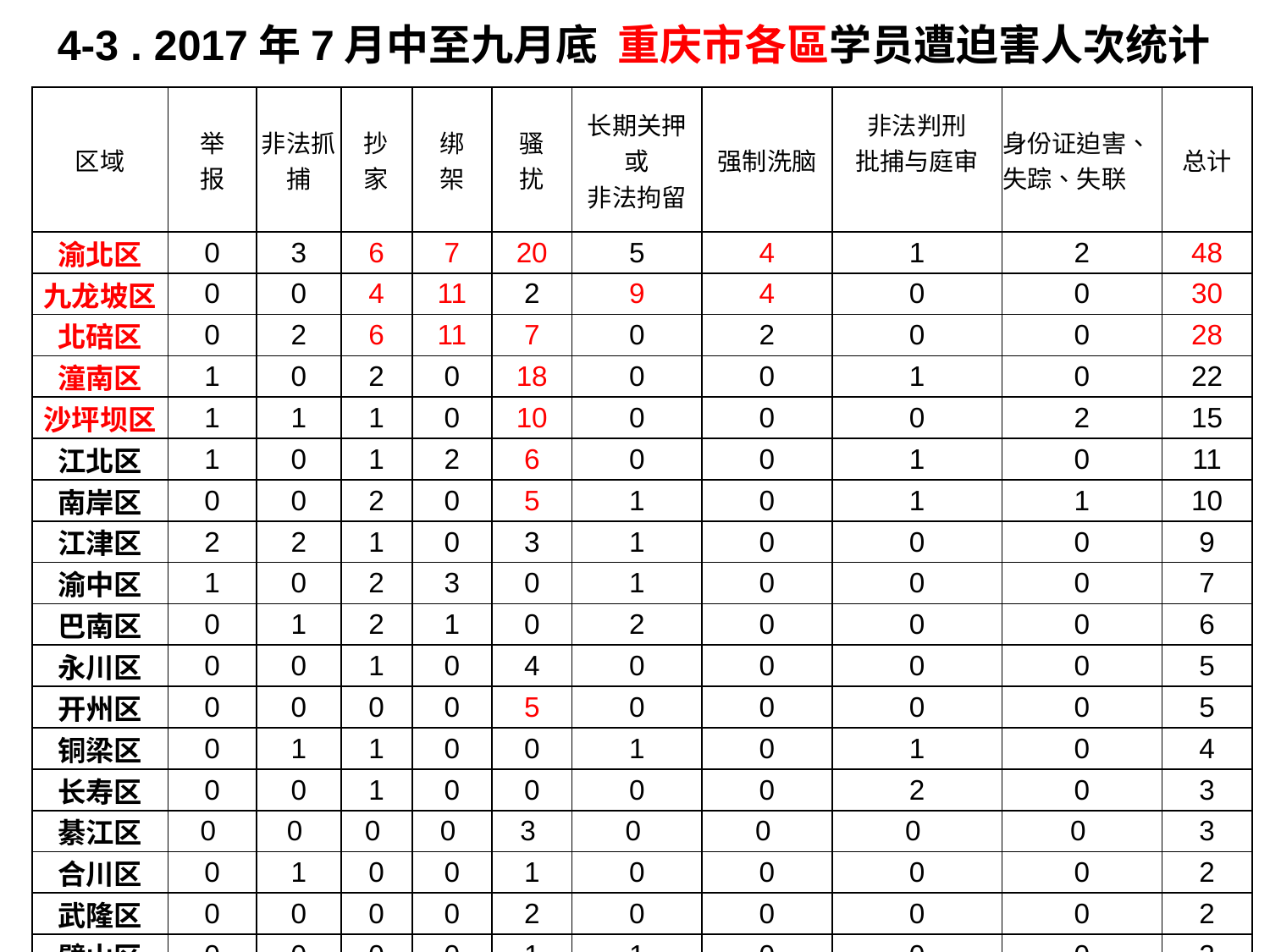

4-3 . 2017年7月中至九月底  重庆市各區学员遭迫害人次统计
| 区域 | 举 报 | 非法抓捕 | 抄 家 | 绑 架 | 骚 扰 | 长期关押 或 非法拘留 | 强制洗脑 | 非法判刑 批捕与庭审 | 身份证迫害、失踪、失联 | 总计 |
| --- | --- | --- | --- | --- | --- | --- | --- | --- | --- | --- |
| 渝北区 | 0 | 3 | 6 | 7 | 20 | 5 | 4 | 1 | 2 | 48 |
| 九龙坡区 | 0 | 0 | 4 | 11 | 2 | 9 | 4 | 0 | 0 | 30 |
| 北碚区 | 0 | 2 | 6 | 11 | 7 | 0 | 2 | 0 | 0 | 28 |
| 潼南区 | 1 | 0 | 2 | 0 | 18 | 0 | 0 | 1 | 0 | 22 |
| 沙坪坝区 | 1 | 1 | 1 | 0 | 10 | 0 | 0 | 0 | 2 | 15 |
| 江北区 | 1 | 0 | 1 | 2 | 6 | 0 | 0 | 1 | 0 | 11 |
| 南岸区 | 0 | 0 | 2 | 0 | 5 | 1 | 0 | 1 | 1 | 10 |
| 江津区 | 2 | 2 | 1 | 0 | 3 | 1 | 0 | 0 | 0 | 9 |
| 渝中区 | 1 | 0 | 2 | 3 | 0 | 1 | 0 | 0 | 0 | 7 |
| 巴南区 | 0 | 1 | 2 | 1 | 0 | 2 | 0 | 0 | 0 | 6 |
| 永川区 | 0 | 0 | 1 | 0 | 4 | 0 | 0 | 0 | 0 | 5 |
| 开州区 | 0 | 0 | 0 | 0 | 5 | 0 | 0 | 0 | 0 | 5 |
| 铜梁区 | 0 | 1 | 1 | 0 | 0 | 1 | 0 | 1 | 0 | 4 |
| 长寿区 | 0 | 0 | 1 | 0 | 0 | 0 | 0 | 2 | 0 | 3 |
| 綦江区 | 0 | 0 | 0 | 0 | 3 | 0 | 0 | 0 | 0 | 3 |
| 合川区 | 0 | 1 | 0 | 0 | 1 | 0 | 0 | 0 | 0 | 2 |
| 武隆区 | 0 | 0 | 0 | 0 | 2 | 0 | 0 | 0 | 0 | 2 |
| 璧山区 | 0 | 0 | 0 | 0 | 1 | 1 | 0 | 0 | 0 | 2 |
| 大足区 | 0 | 0 | 0 | 0 | 2 | 0 | 0 | 0 | 0 | 2 |
| 主城区 | 0 | 0 | 0 | 0 | 0 | 0 | 0 | 0 | 1 | 1 |
| 城口县 | 0 | 0 | 0 | 1 | 0 | 0 | 0 | 0 | 0 | 1 |